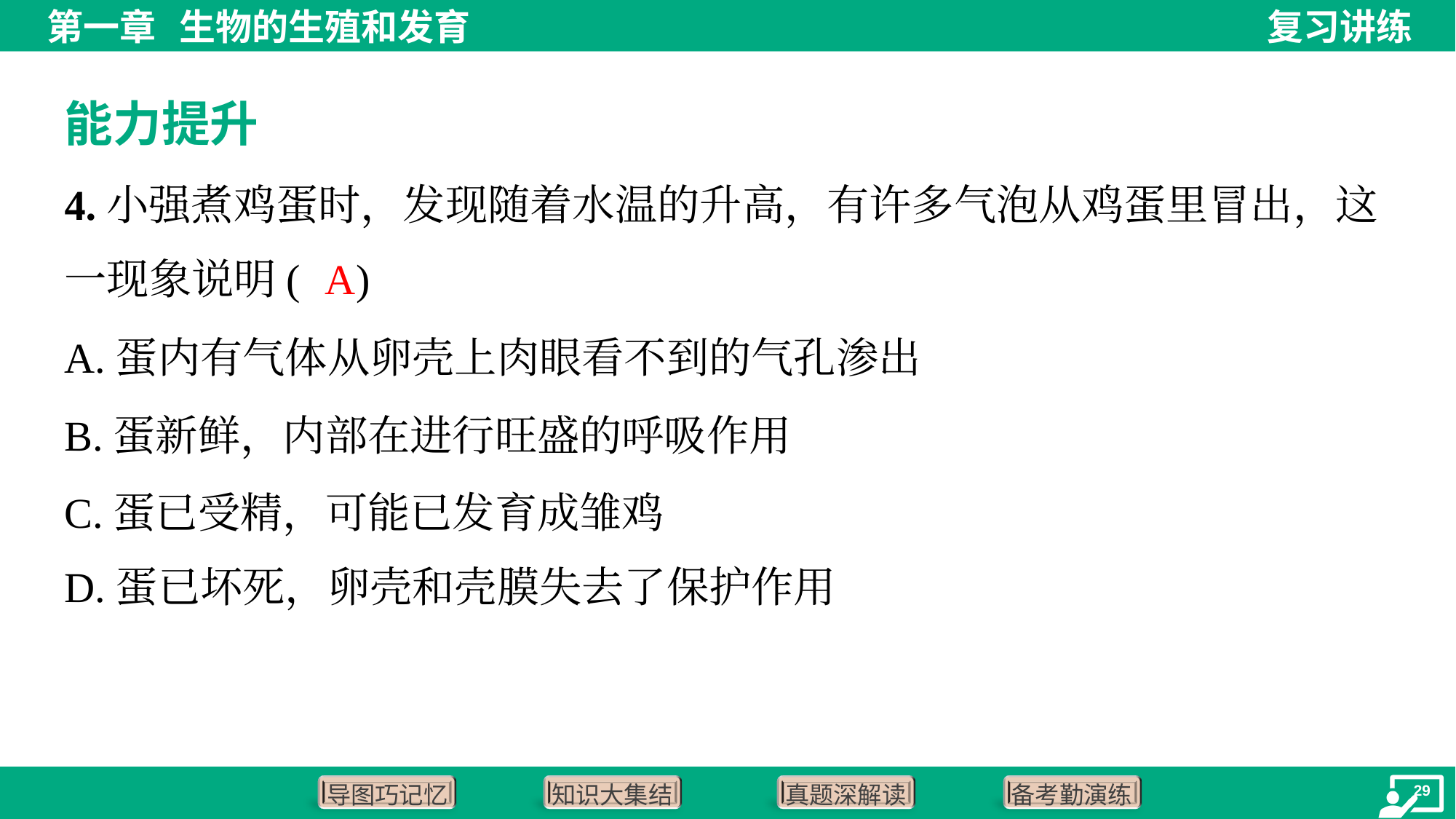

能力提升
4.小强煮鸡蛋时，发现随着水温的升高，有许多气泡从鸡蛋里冒出，这
一现象说明(     )
A
A.蛋内有气体从卵壳上肉眼看不到的气孔渗出
B.蛋新鲜，内部在进行旺盛的呼吸作用
C.蛋已受精，可能已发育成雏鸡
D.蛋已坏死，卵壳和壳膜失去了保护作用